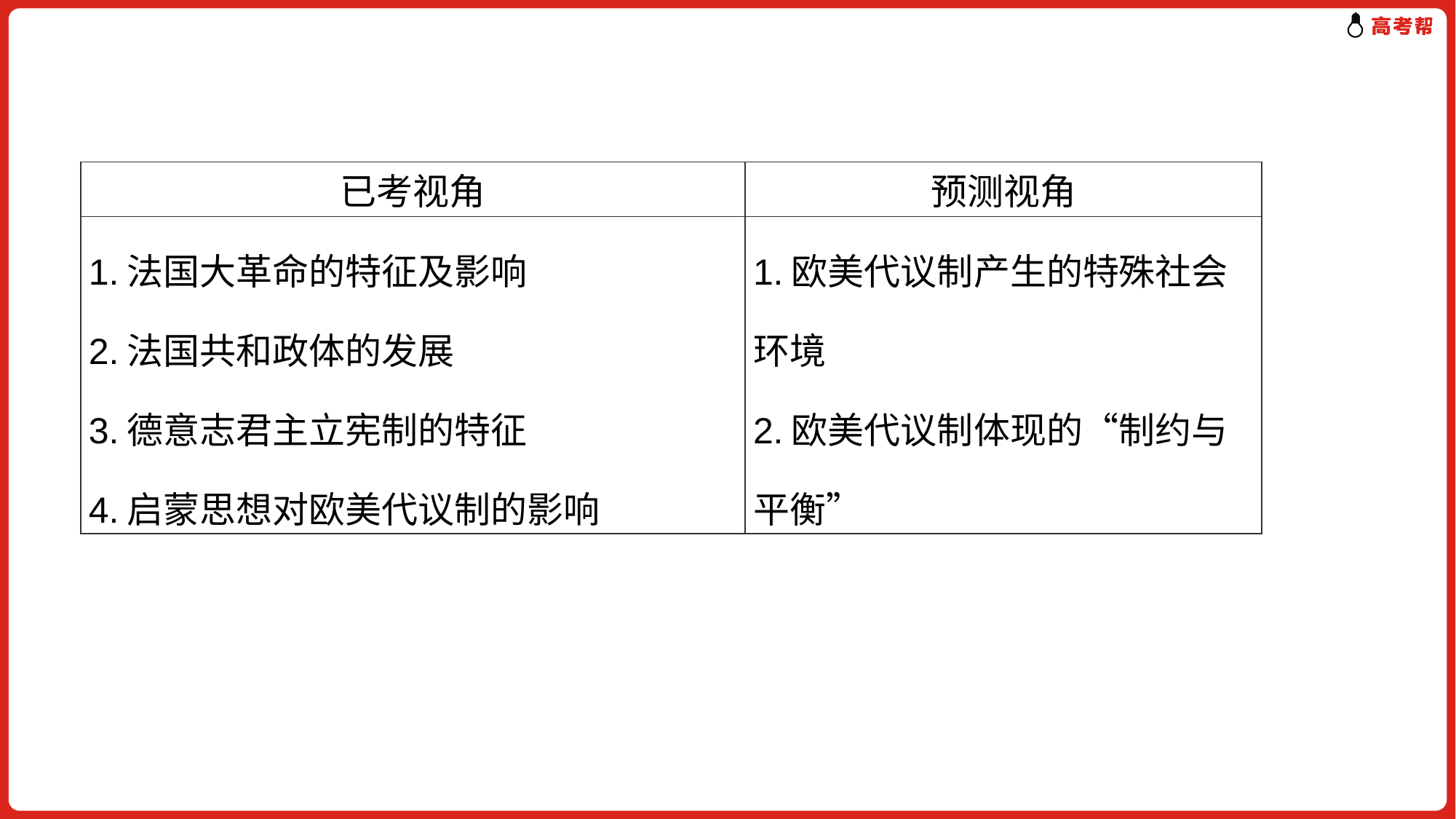

| 已考视角 | 预测视角 |
| --- | --- |
| 1.法国大革命的特征及影响 2.法国共和政体的发展 3.德意志君主立宪制的特征 4.启蒙思想对欧美代议制的影响 | 1.欧美代议制产生的特殊社会环境 2.欧美代议制体现的“制约与平衡” |